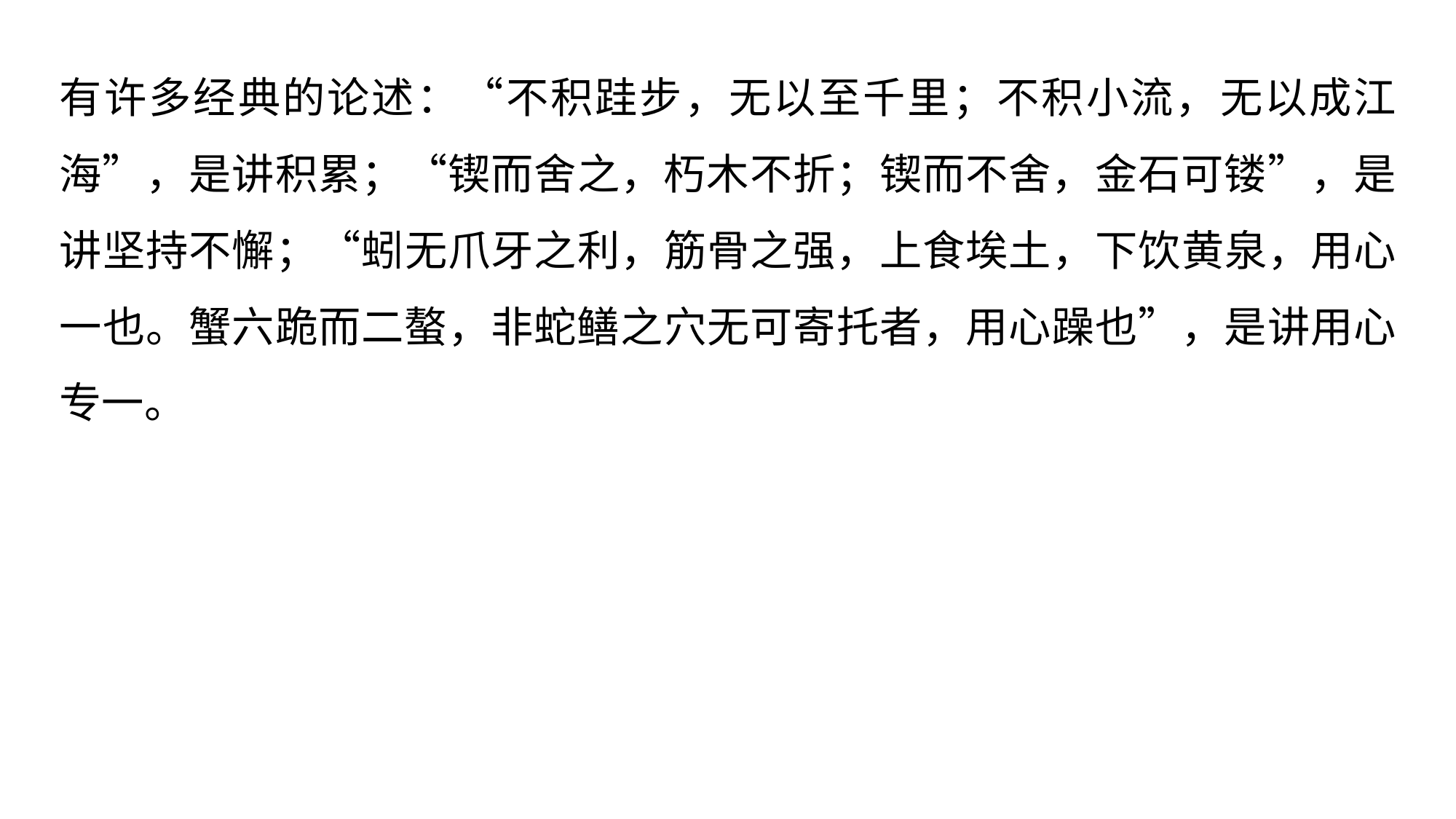

有许多经典的论述：“不积跬步，无以至千里；不积小流，无以成江海”，是讲积累；“锲而舍之，朽木不折；锲而不舍，金石可镂”，是讲坚持不懈；“蚓无爪牙之利，筋骨之强，上食埃土，下饮黄泉，用心一也。蟹六跪而二螯，非蛇鳝之穴无可寄托者，用心躁也”，是讲用心专一。